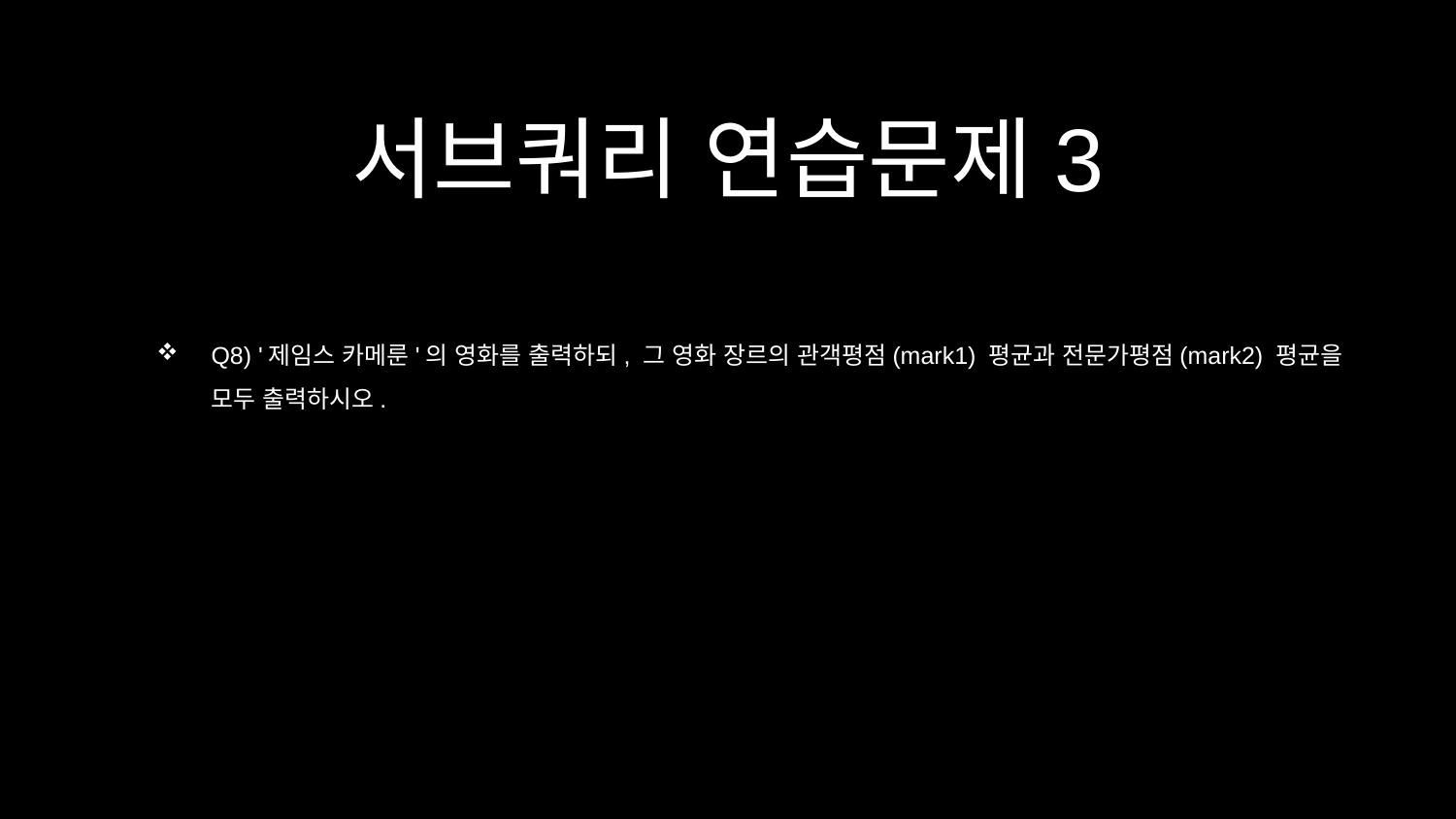

서브쿼리 연습문제3
Q8) '제임스 카메룬'의 영화를 출력하되, 그 영화 장르의 관객평점(mark1) 평균과 전문가평점(mark2) 평균을 모두 출력하시오.